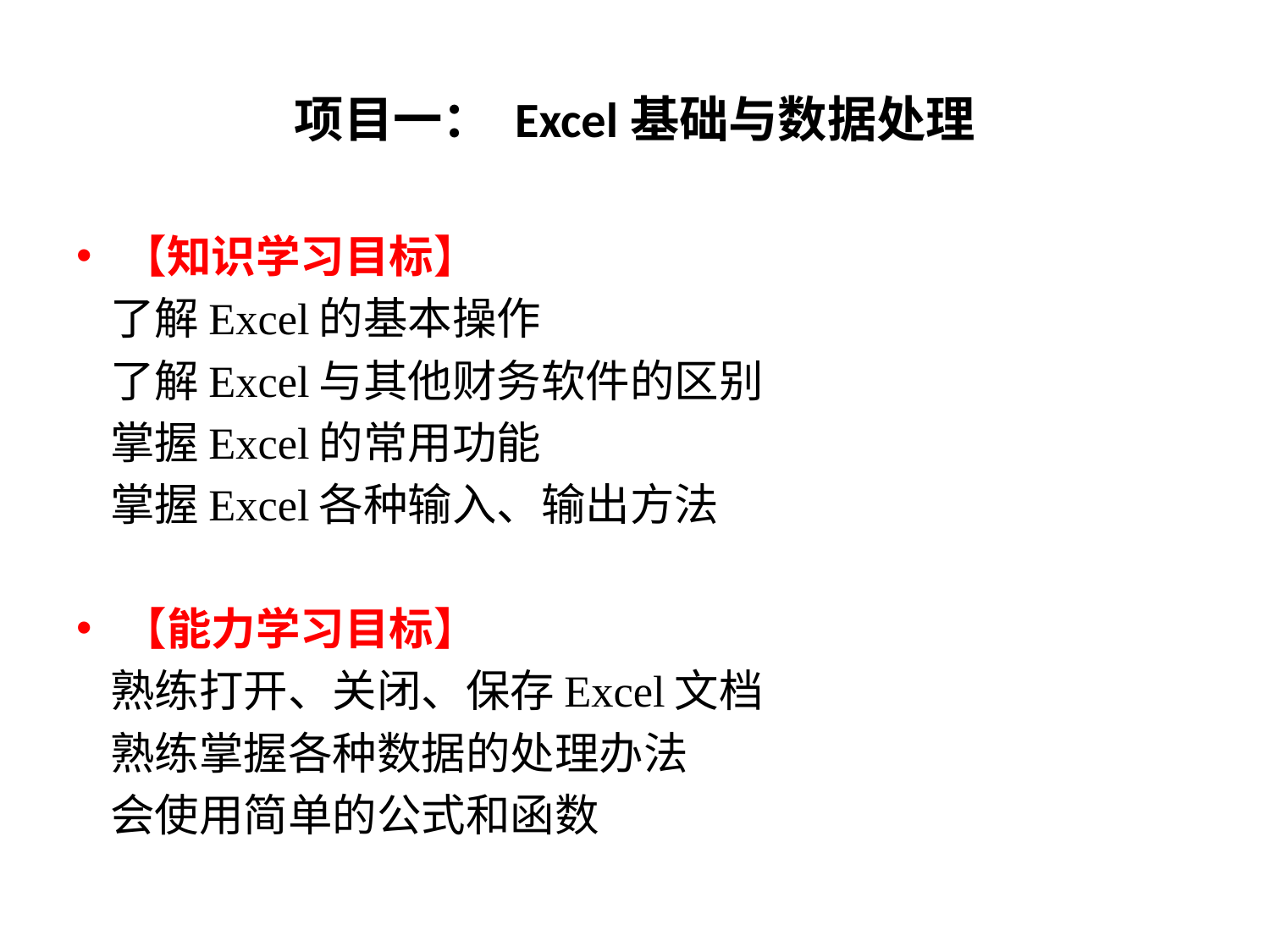

# 项目一： Excel基础与数据处理
【知识学习目标】
了解Excel的基本操作
了解Excel与其他财务软件的区别
掌握Excel的常用功能
掌握Excel各种输入、输出方法

【能力学习目标】
熟练打开、关闭、保存Excel文档
熟练掌握各种数据的处理办法
会使用简单的公式和函数